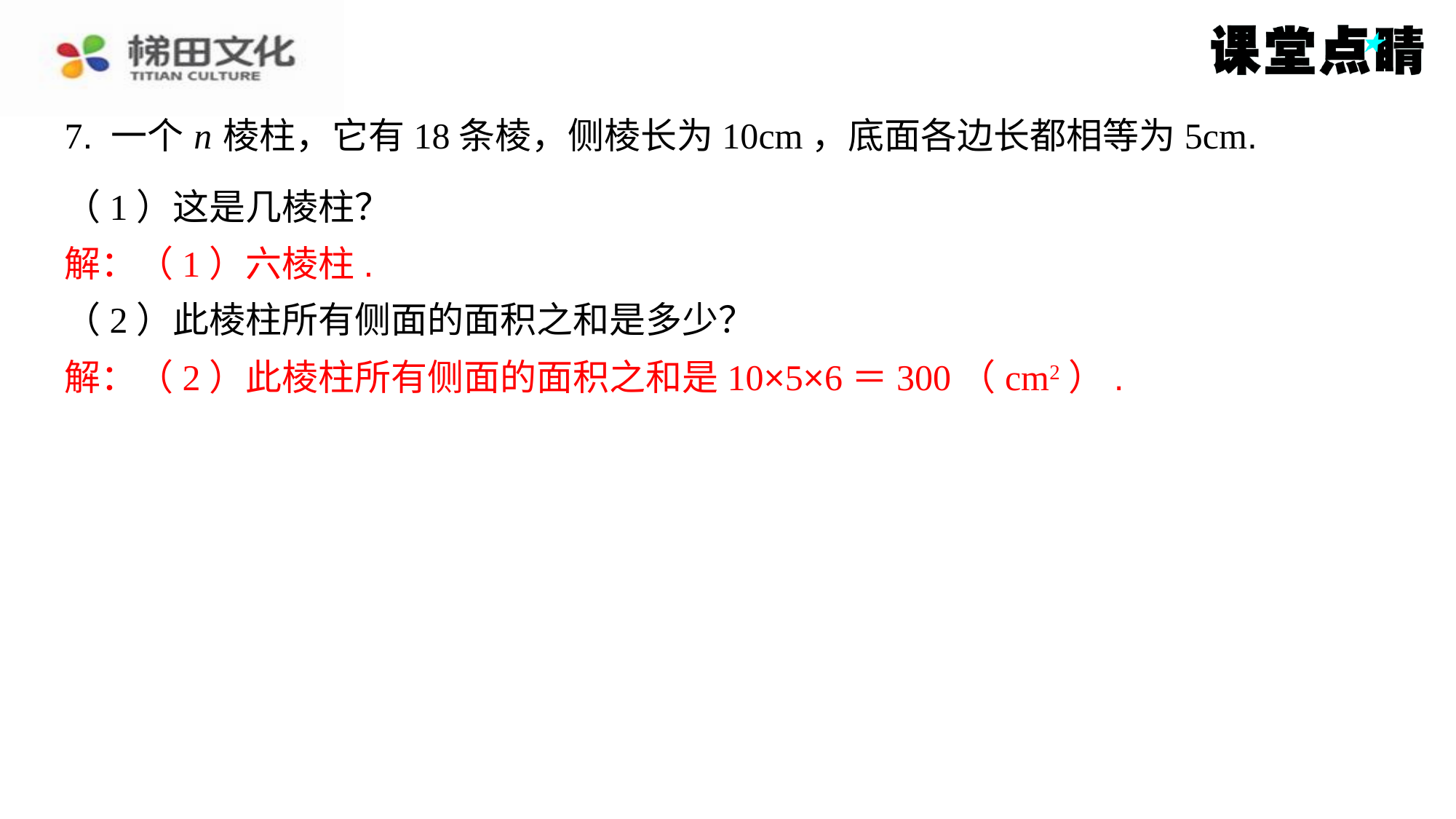

7. 一个 n 棱柱，它有18条棱，侧棱长为10cm，底面各边长都相等为5cm.
（1）这是几棱柱？
解：（1）六棱柱.
（2）此棱柱所有侧面的面积之和是多少？
解：（2）此棱柱所有侧面的面积之和是10×5×6＝300（cm2）.
解：（1）六棱柱.
解：（2）此棱柱所有侧面的面积之和是10×5×6＝300（cm2）.